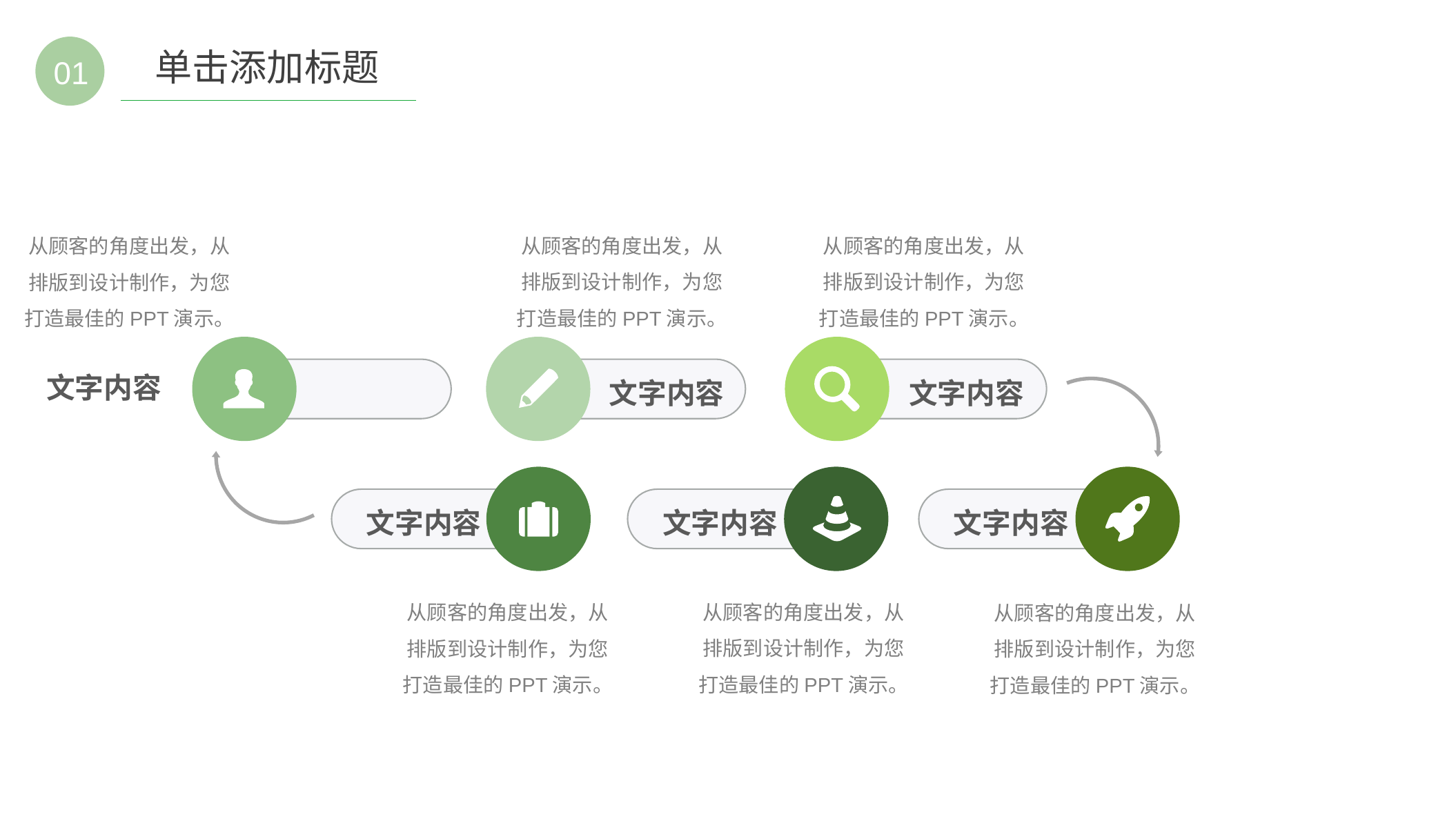

01
单击添加标题
从顾客的角度出发，从排版到设计制作，为您打造最佳的PPT演示。
从顾客的角度出发，从排版到设计制作，为您打造最佳的PPT演示。
从顾客的角度出发，从排版到设计制作，为您打造最佳的PPT演示。

文字内容

文字内容
文字内容

文字内容
文字内容
文字内容

从顾客的角度出发，从排版到设计制作，为您打造最佳的PPT演示。
从顾客的角度出发，从排版到设计制作，为您打造最佳的PPT演示。
从顾客的角度出发，从排版到设计制作，为您打造最佳的PPT演示。